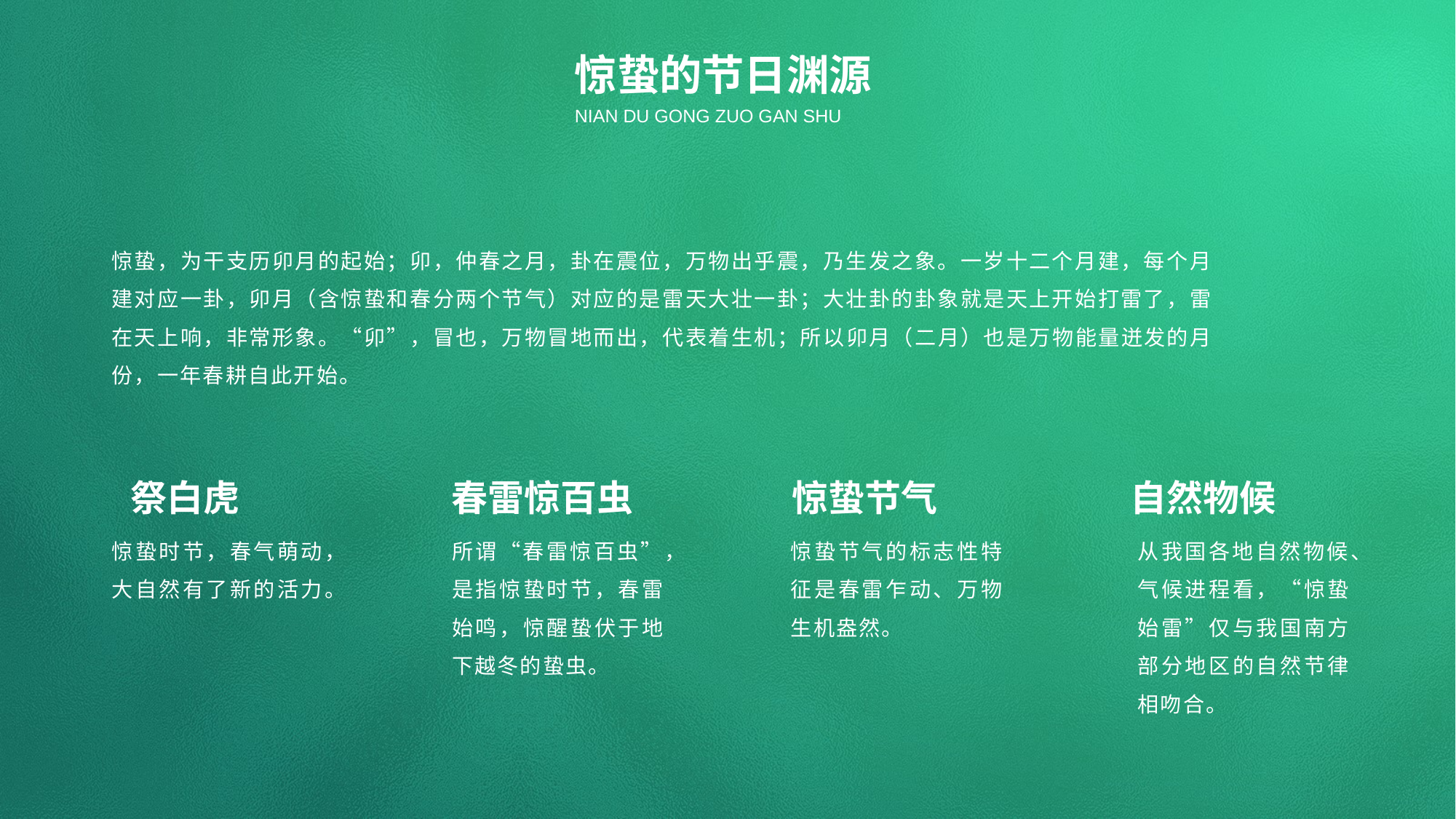

惊蛰的节日渊源
NIAN DU GONG ZUO GAN SHU
惊蛰，为干支历卯月的起始；卯，仲春之月，卦在震位，万物出乎震，乃生发之象。一岁十二个月建，每个月建对应一卦，卯月（含惊蛰和春分两个节气）对应的是雷天大壮一卦；大壮卦的卦象就是天上开始打雷了，雷在天上响，非常形象。“卯”，冒也，万物冒地而出，代表着生机；所以卯月（二月）也是万物能量迸发的月份，一年春耕自此开始。
祭白虎
惊蛰时节，春气萌动，大自然有了新的活力。
春雷惊百虫
所谓“春雷惊百虫”，是指惊蛰时节，春雷始鸣，惊醒蛰伏于地下越冬的蛰虫。
惊蛰节气
惊蛰节气的标志性特征是春雷乍动、万物生机盎然。
自然物候
从我国各地自然物候、气候进程看，“惊蛰始雷”仅与我国南方部分地区的自然节律相吻合。